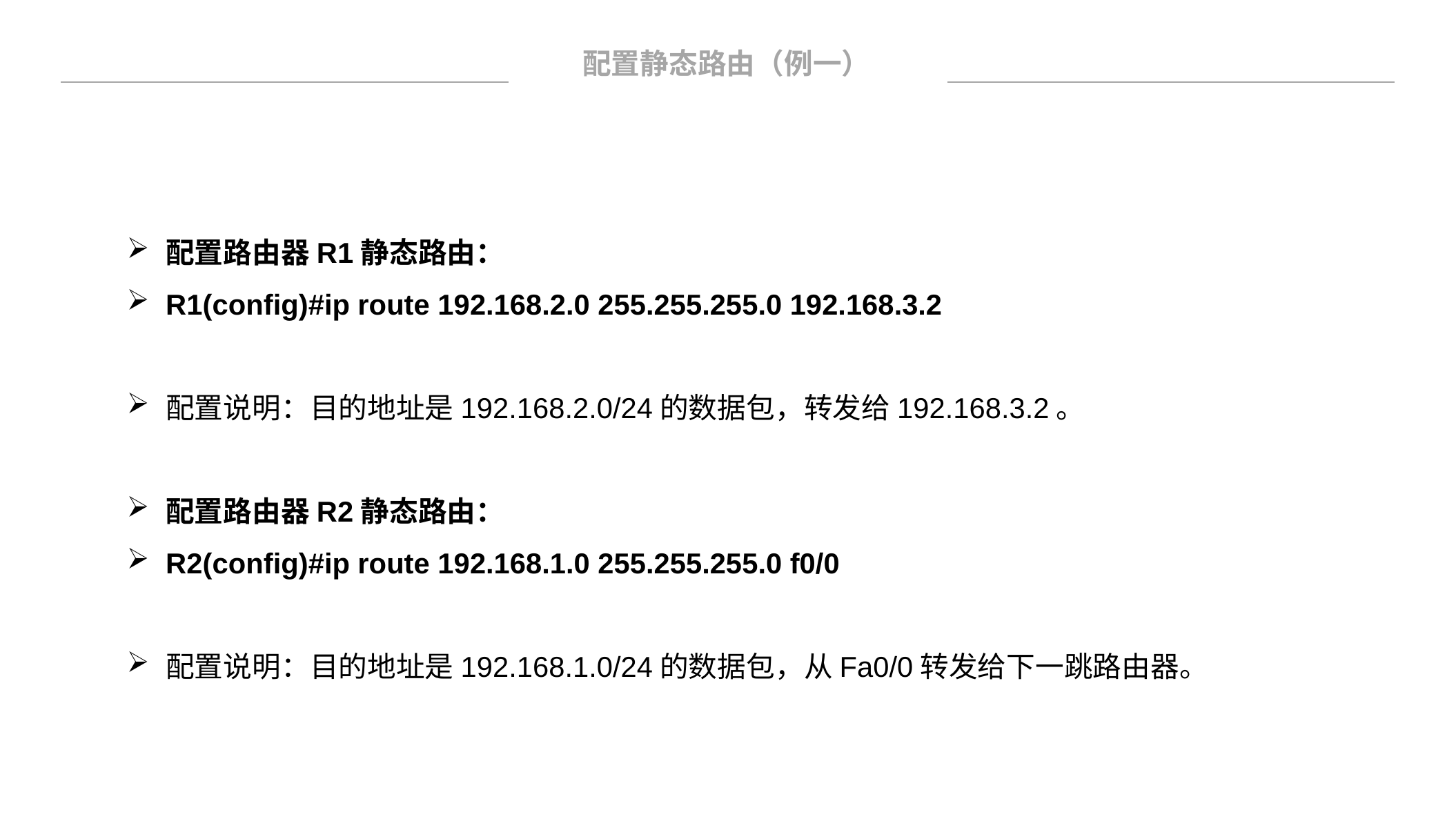

配置静态路由（例一）
配置路由器R1静态路由：
R1(config)#ip route 192.168.2.0 255.255.255.0 192.168.3.2

配置说明：目的地址是192.168.2.0/24的数据包，转发给192.168.3.2。

配置路由器R2静态路由：
R2(config)#ip route 192.168.1.0 255.255.255.0 f0/0

配置说明：目的地址是192.168.1.0/24的数据包，从Fa0/0转发给下一跳路由器。